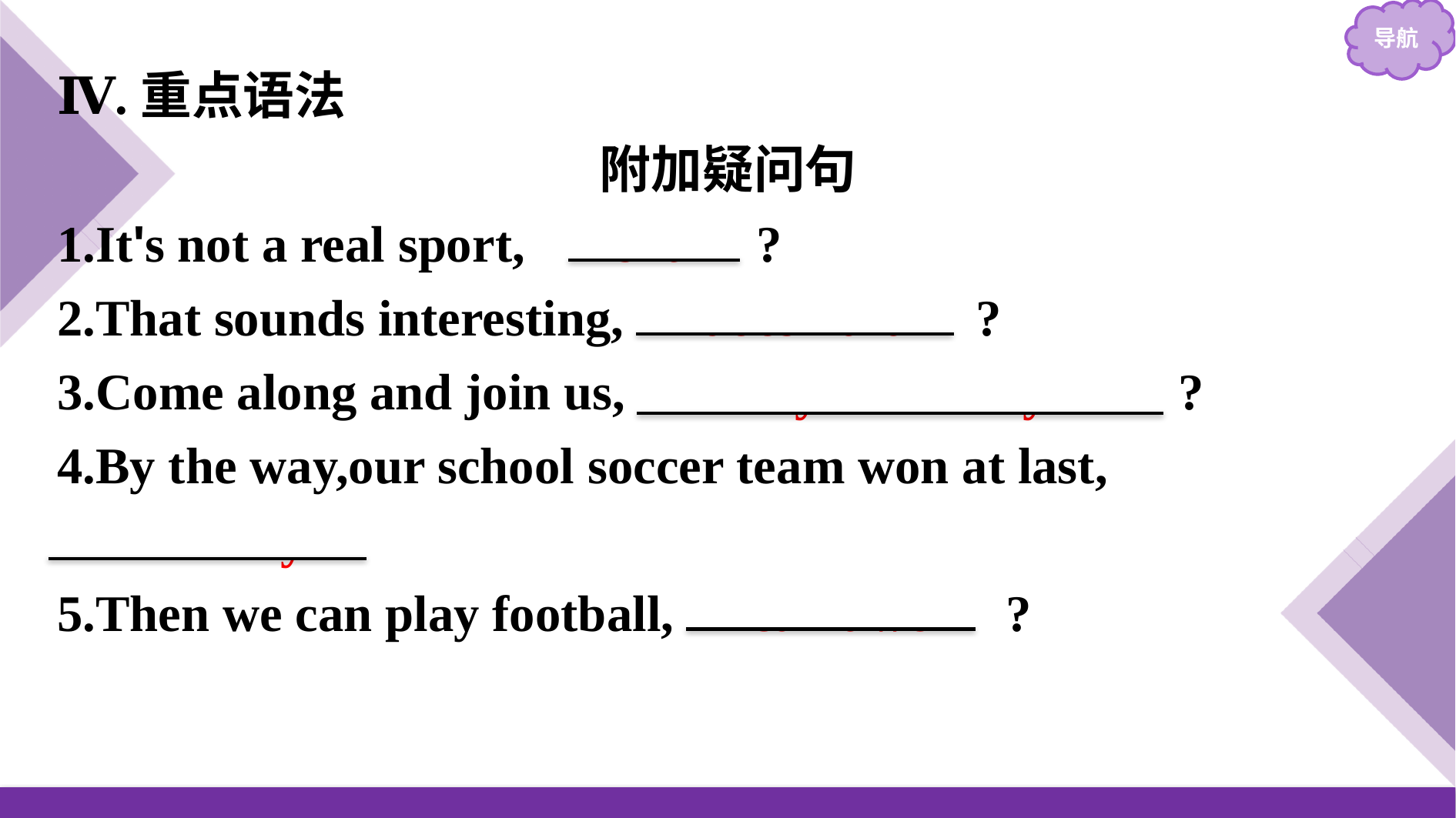

Ⅳ.重点语法
附加疑问句
1.It's not a real sport,　is it　?
2.That sounds interesting,　doesn't it　?
3.Come along and join us,　will you/won't you　?
4.By the way,our school soccer team won at last,
 didn't they  ?
5.Then we can play football,　can't we　?